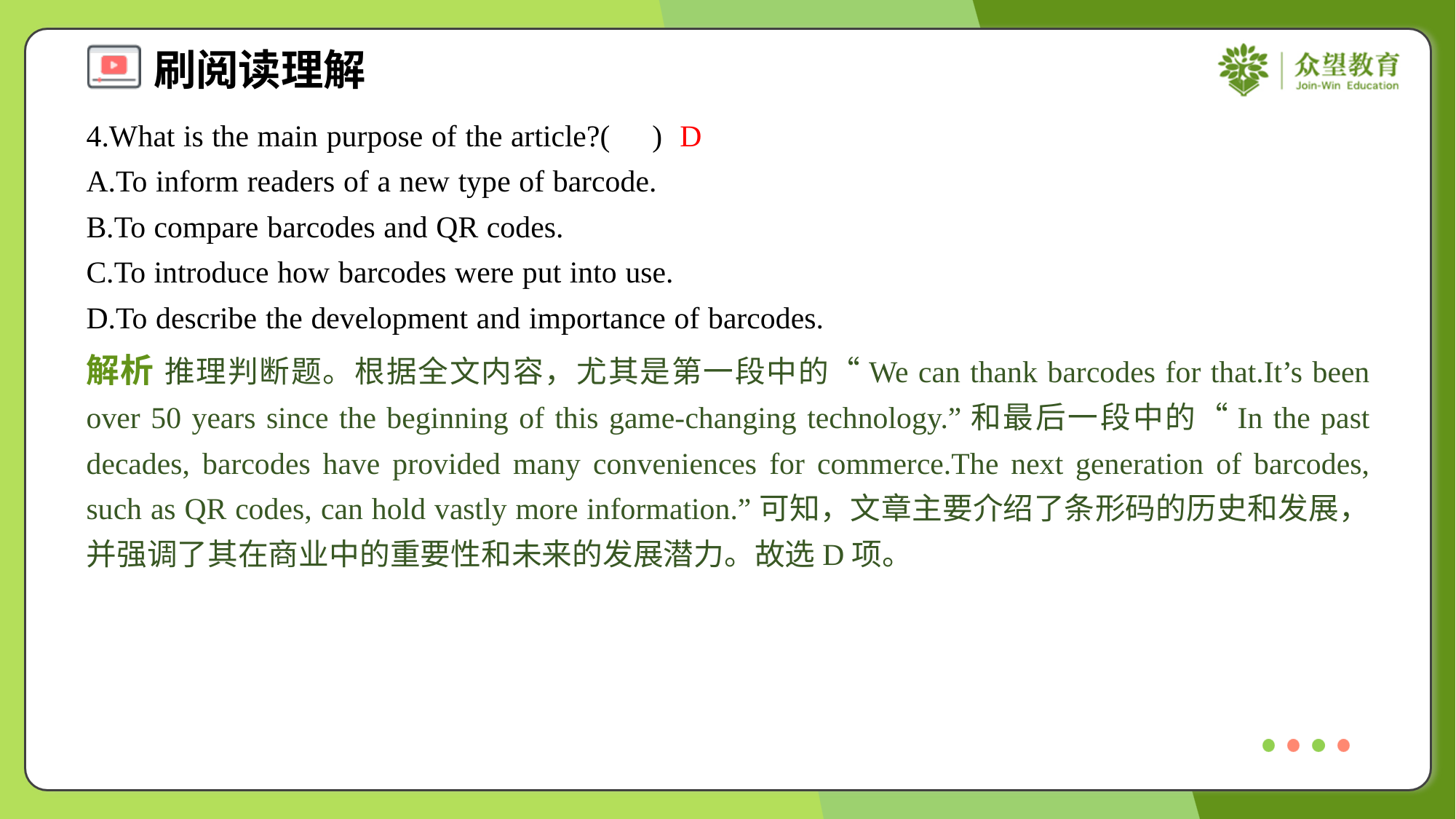

4.What is the main purpose of the article?(     )
D
A.To inform readers of a new type of barcode.
B.To compare barcodes and QR codes.
C.To introduce how barcodes were put into use.
D.To describe the development and importance of barcodes.
解析 推理判断题。根据全文内容，尤其是第一段中的“We can thank barcodes for that.It’s been over 50 years since the beginning of this game-changing technology.”和最后一段中的“In the past decades, barcodes have provided many conveniences for commerce.The next generation of barcodes, such as QR codes, can hold vastly more information.”可知，文章主要介绍了条形码的历史和发展，并强调了其在商业中的重要性和未来的发展潜力。故选D项。